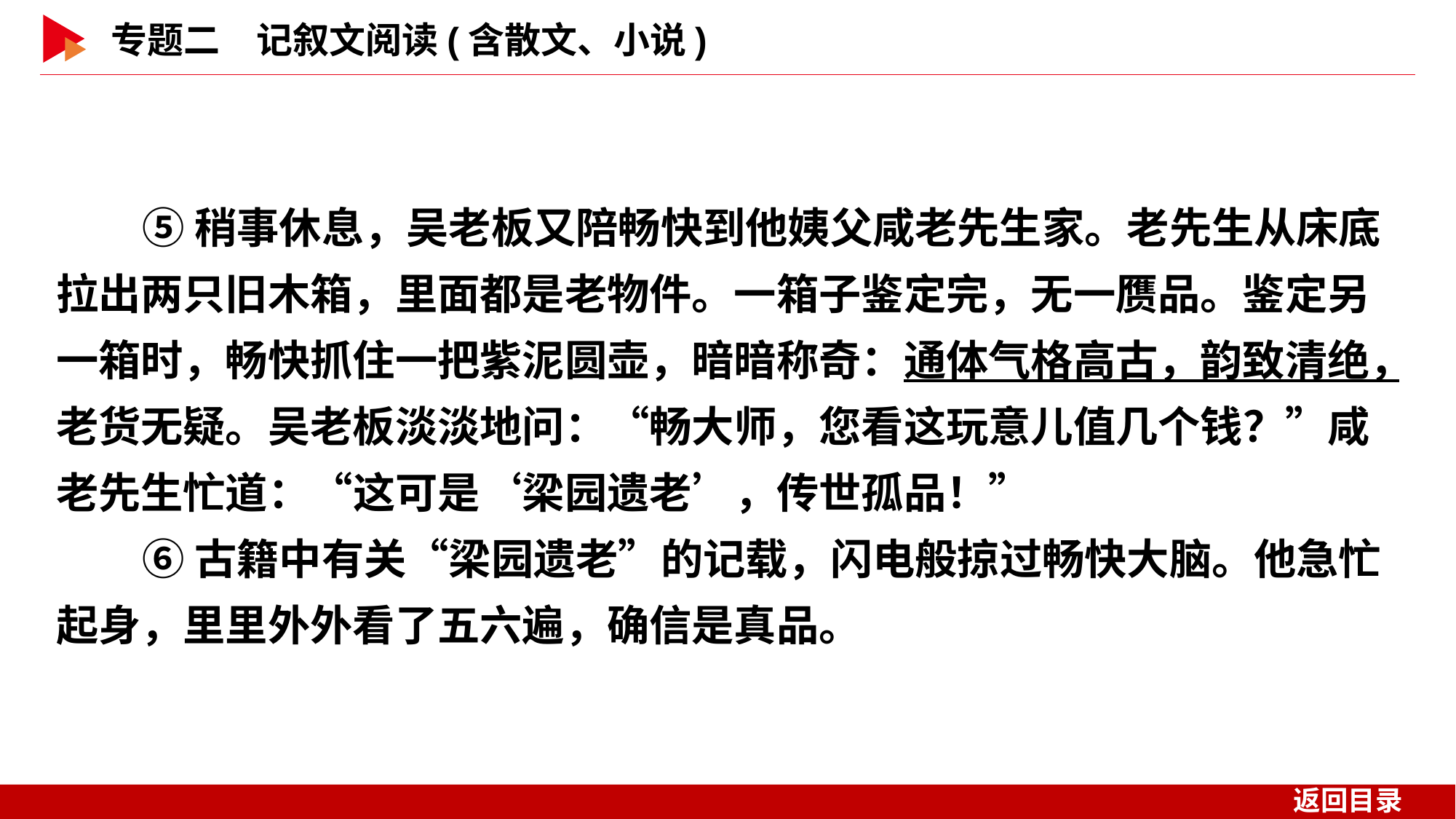

⑤稍事休息，吴老板又陪畅快到他姨父咸老先生家。老先生从床底拉出两只旧木箱，里面都是老物件。一箱子鉴定完，无一赝品。鉴定另一箱时，畅快抓住一把紫泥圆壶，暗暗称奇：通体气格高古，韵致清绝，老货无疑。吴老板淡淡地问：“畅大师，您看这玩意儿值几个钱？”咸老先生忙道：“这可是‘梁园遗老’，传世孤品！”
⑥古籍中有关“梁园遗老”的记载，闪电般掠过畅快大脑。他急忙起身，里里外外看了五六遍，确信是真品。